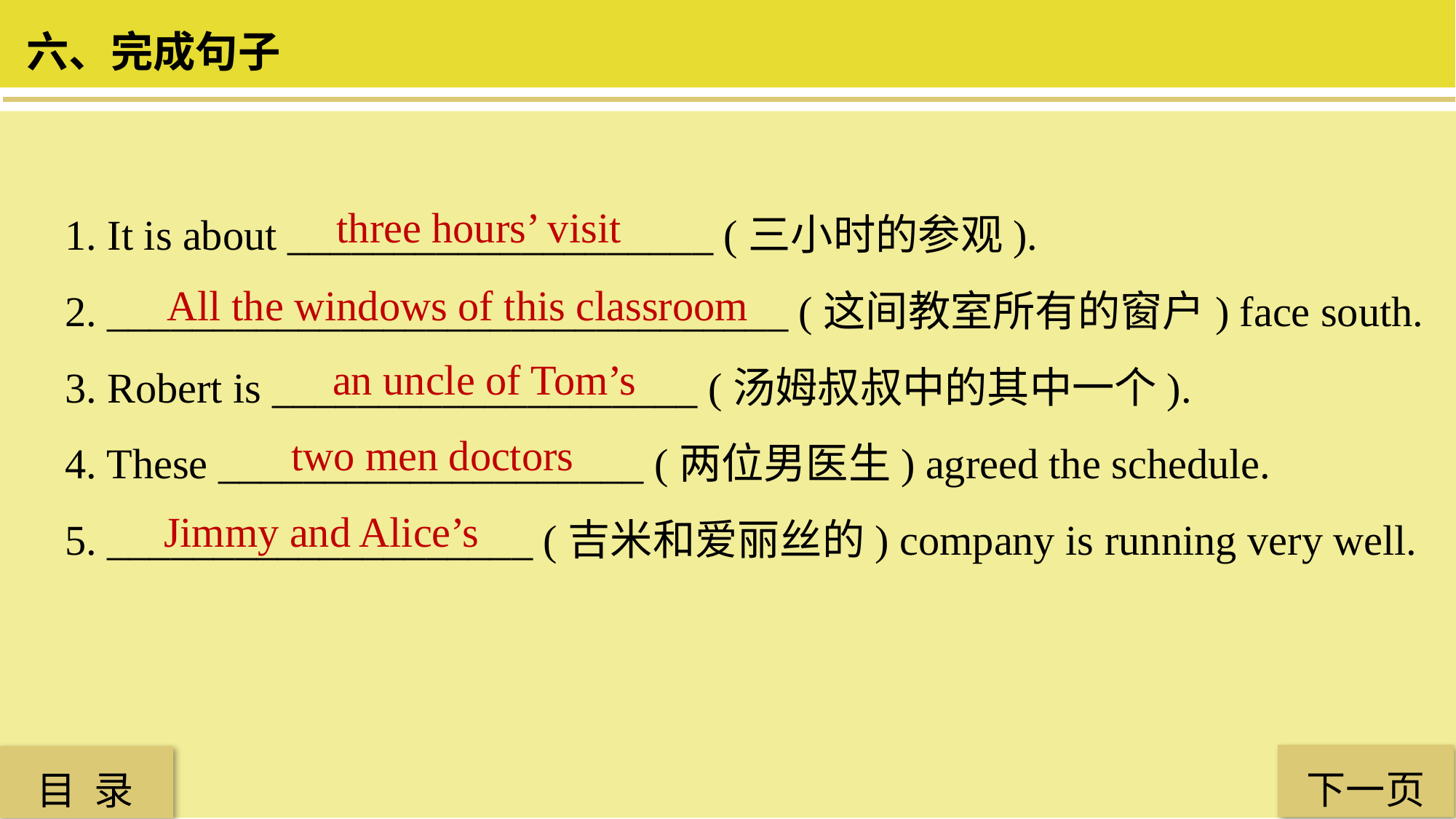

六、完成句子
1. It is about ____________________ (三小时的参观).
2. ________________________________ (这间教室所有的窗户) face south.
3. Robert is ____________________ (汤姆叔叔中的其中一个).
4. These ____________________ (两位男医生) agreed the schedule.
5. ____________________ (吉米和爱丽丝的) company is running very well.
three hours’ visit
All the windows of this classroom
 an uncle of Tom’s
two men doctors
Jimmy and Alice’s